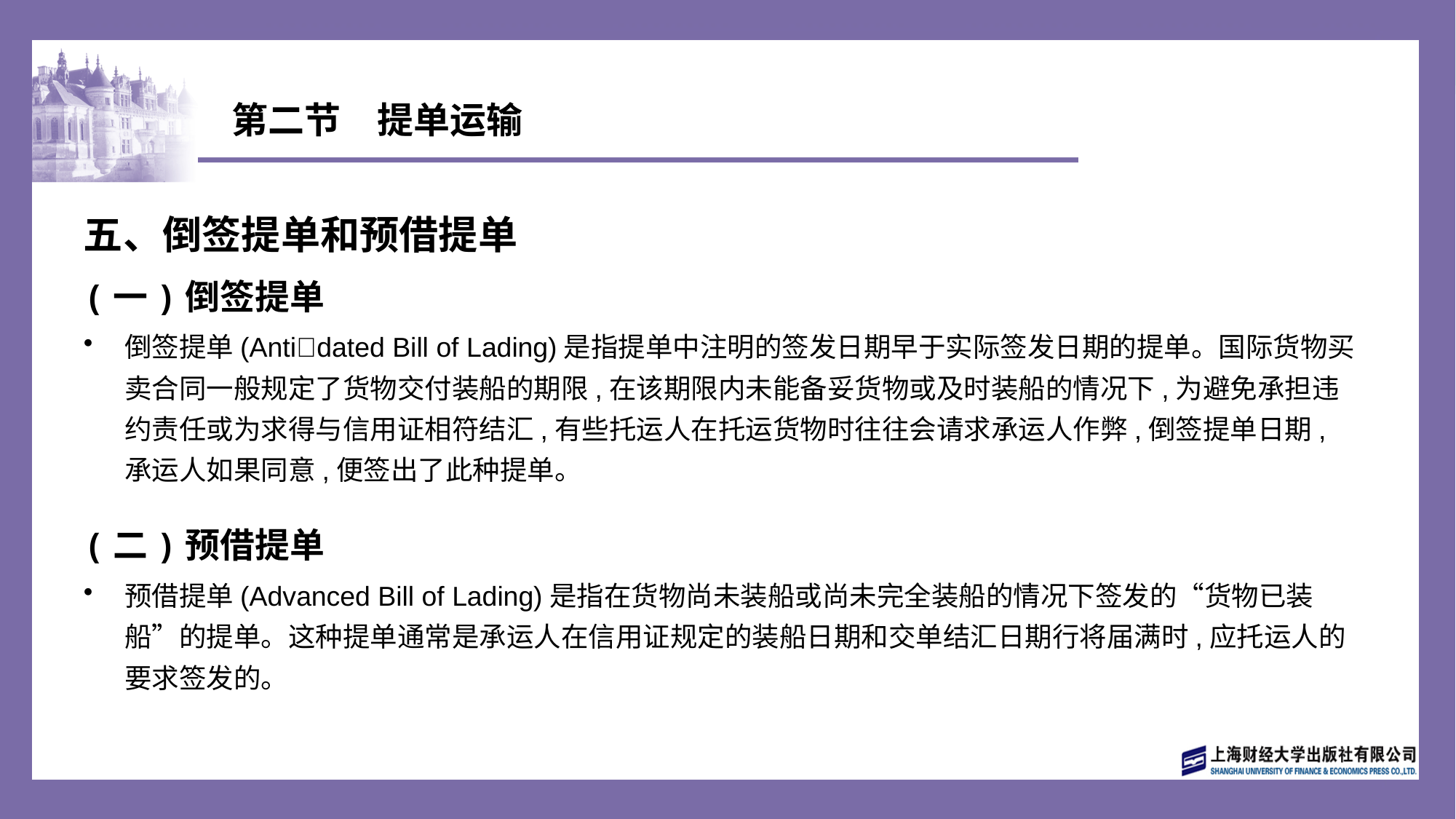

# 第二节　提单运输
五、倒签提单和预借提单
(一)倒签提单
倒签提单(Anti􀆼dated Bill of Lading)是指提单中注明的签发日期早于实际签发日期的提单。国际货物买卖合同一般规定了货物交付装船的期限,在该期限内未能备妥货物或及时装船的情况下,为避免承担违约责任或为求得与信用证相符结汇,有些托运人在托运货物时往往会请求承运人作弊,倒签提单日期,承运人如果同意,便签出了此种提单。
(二)预借提单
预借提单(Advanced Bill of Lading)是指在货物尚未装船或尚未完全装船的情况下签发的“货物已装船”的提单。这种提单通常是承运人在信用证规定的装船日期和交单结汇日期行将届满时,应托运人的要求签发的。